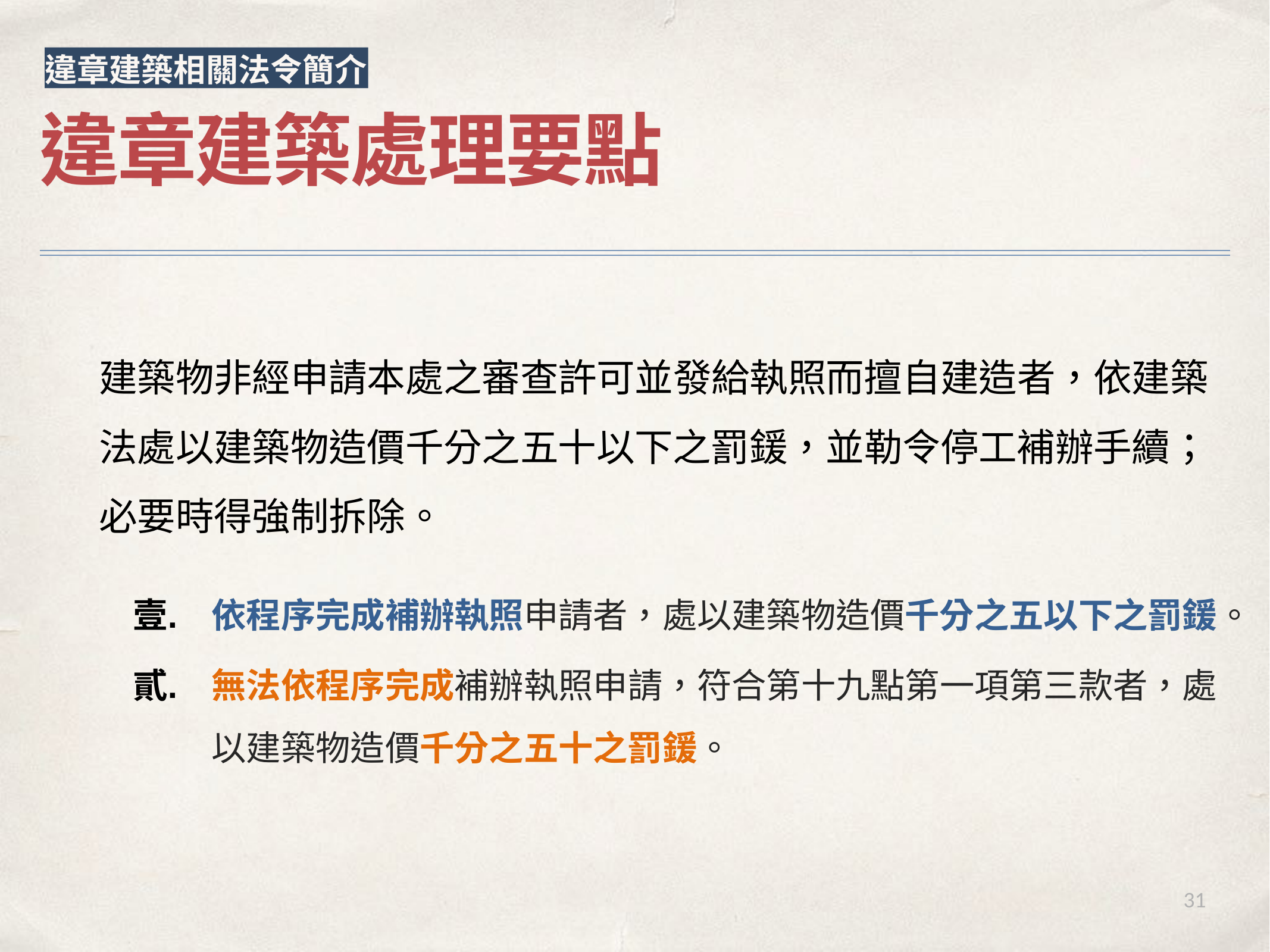

違章建築相關法令簡介
違章建築處理要點

建築物非經申請本處之審查許可並發給執照而擅自建造者，依建築法處以建築物造價千分之五十以下之罰鍰，並勒令停工補辦手續；必要時得強制拆除。

依程序完成補辦執照申請者，處以建築物造價千分之五以下之罰鍰。
無法依程序完成補辦執照申請，符合第十九點第一項第三款者，處以建築物造價千分之五十之罰鍰。
31